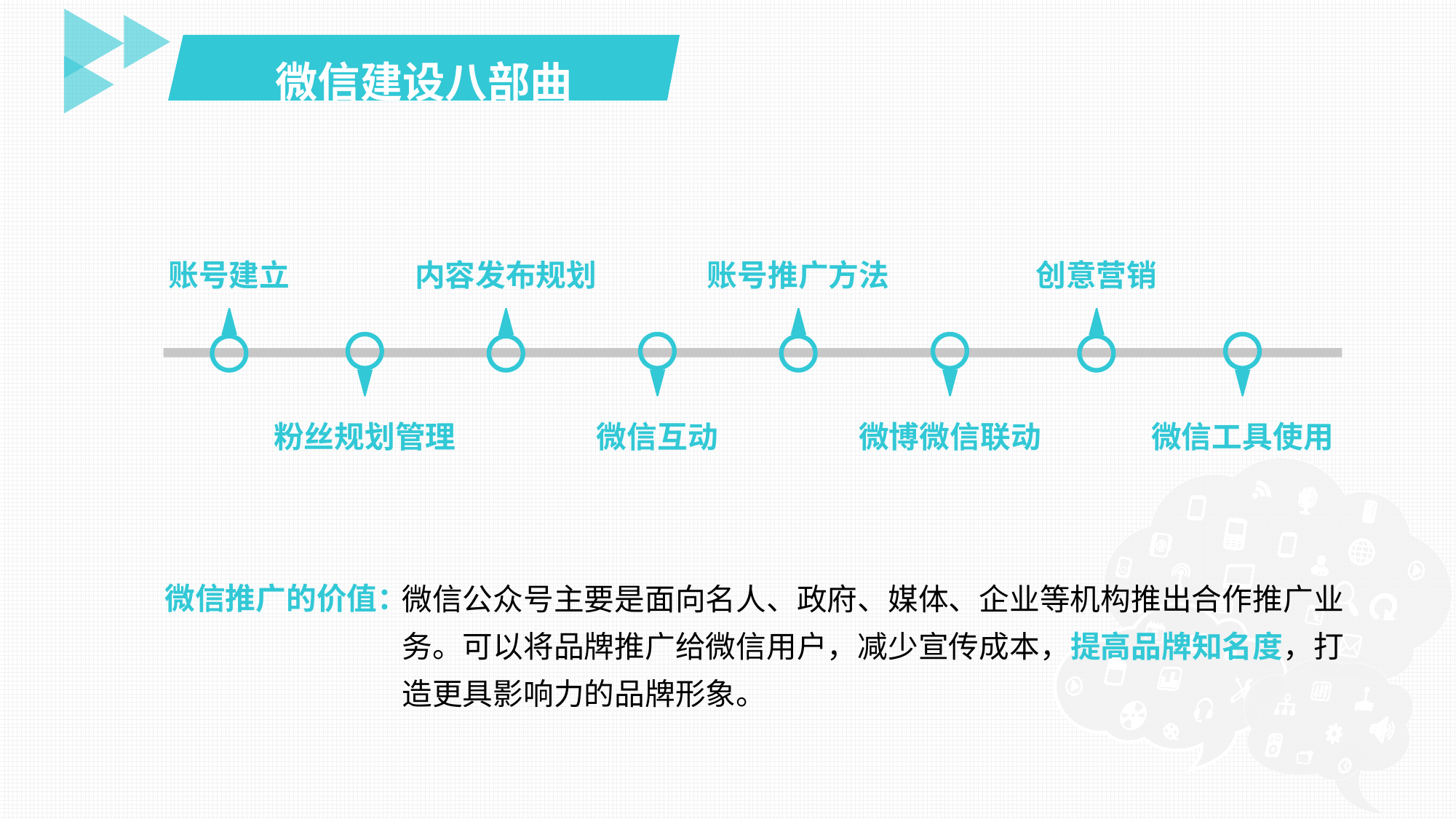

微信建设八部曲

账号建立
创意营销
内容发布规划
账号推广方法

粉丝规划管理
微信互动
微博微信联动
微信工具使用

微信推广的价值：
微信公众号主要是面向名人、政府、媒体、企业等机构推出合作推广业务。可以将品牌推广给微信用户，减少宣传成本，提高品牌知名度，打造更具影响力的品牌形象。